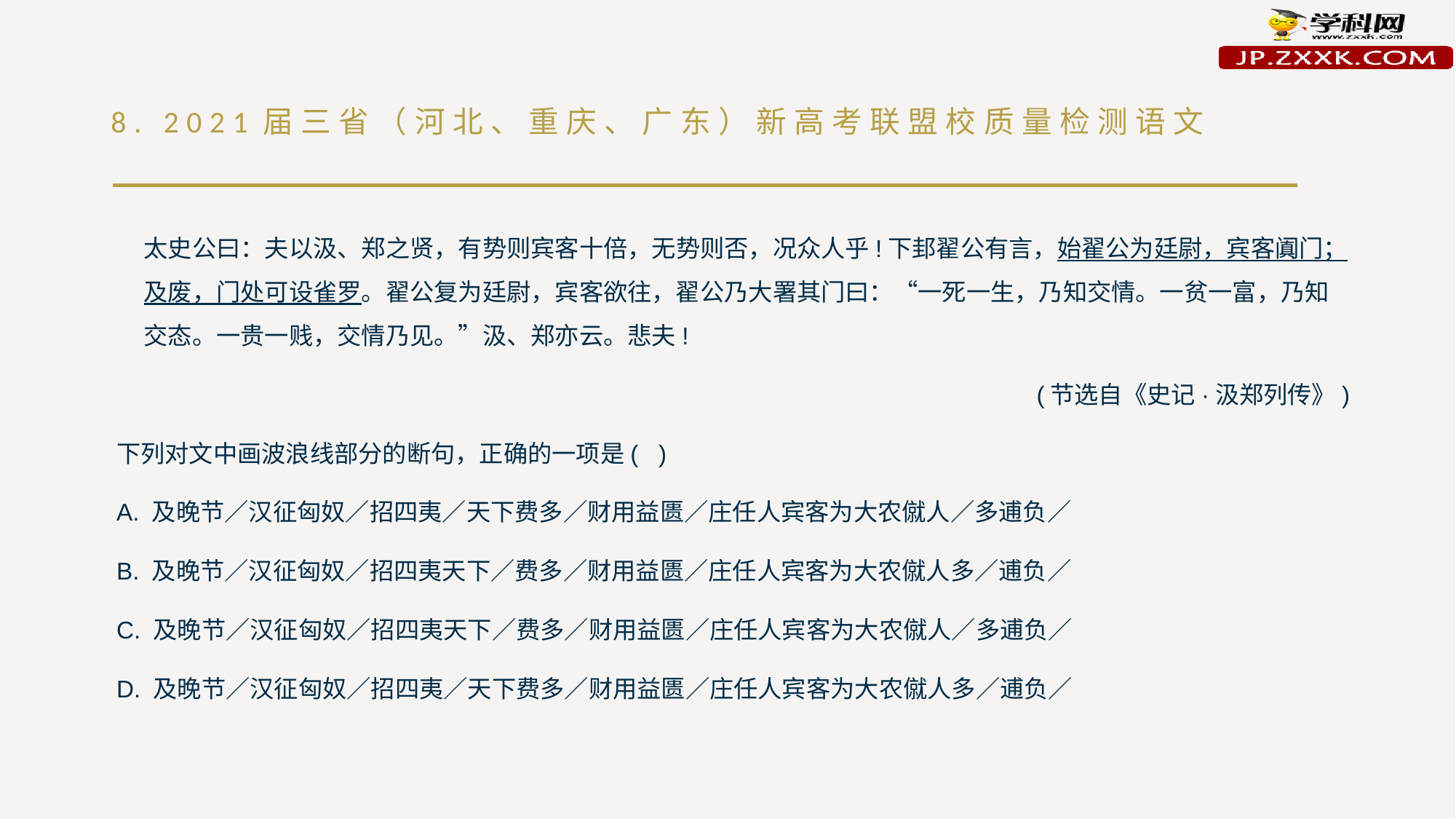

# 8. 2021届三省（河北、重庆、广东）新高考联盟校质量检测语文
太史公曰：夫以汲、郑之贤，有势则宾客十倍，无势则否，况众人乎!下邽翟公有言，始翟公为廷尉，宾客阗门；及废，门处可设雀罗。翟公复为廷尉，宾客欲往，翟公乃大署其门曰：“一死一生，乃知交情。一贫一富，乃知交态。一贵一贱，交情乃见。”汲、郑亦云。悲夫!
(节选自《史记·汲郑列传》)
下列对文中画波浪线部分的断句，正确的一项是(   )
A. 及晚节／汉征匈奴／招四夷／天下费多／财用益匮／庄任人宾客为大农僦人／多逋负／
B. 及晚节／汉征匈奴／招四夷天下／费多／财用益匮／庄任人宾客为大农僦人多／逋负／
C. 及晚节／汉征匈奴／招四夷天下／费多／财用益匮／庄任人宾客为大农僦人／多逋负／
D. 及晚节／汉征匈奴／招四夷／天下费多／财用益匮／庄任人宾客为大农僦人多／逋负／